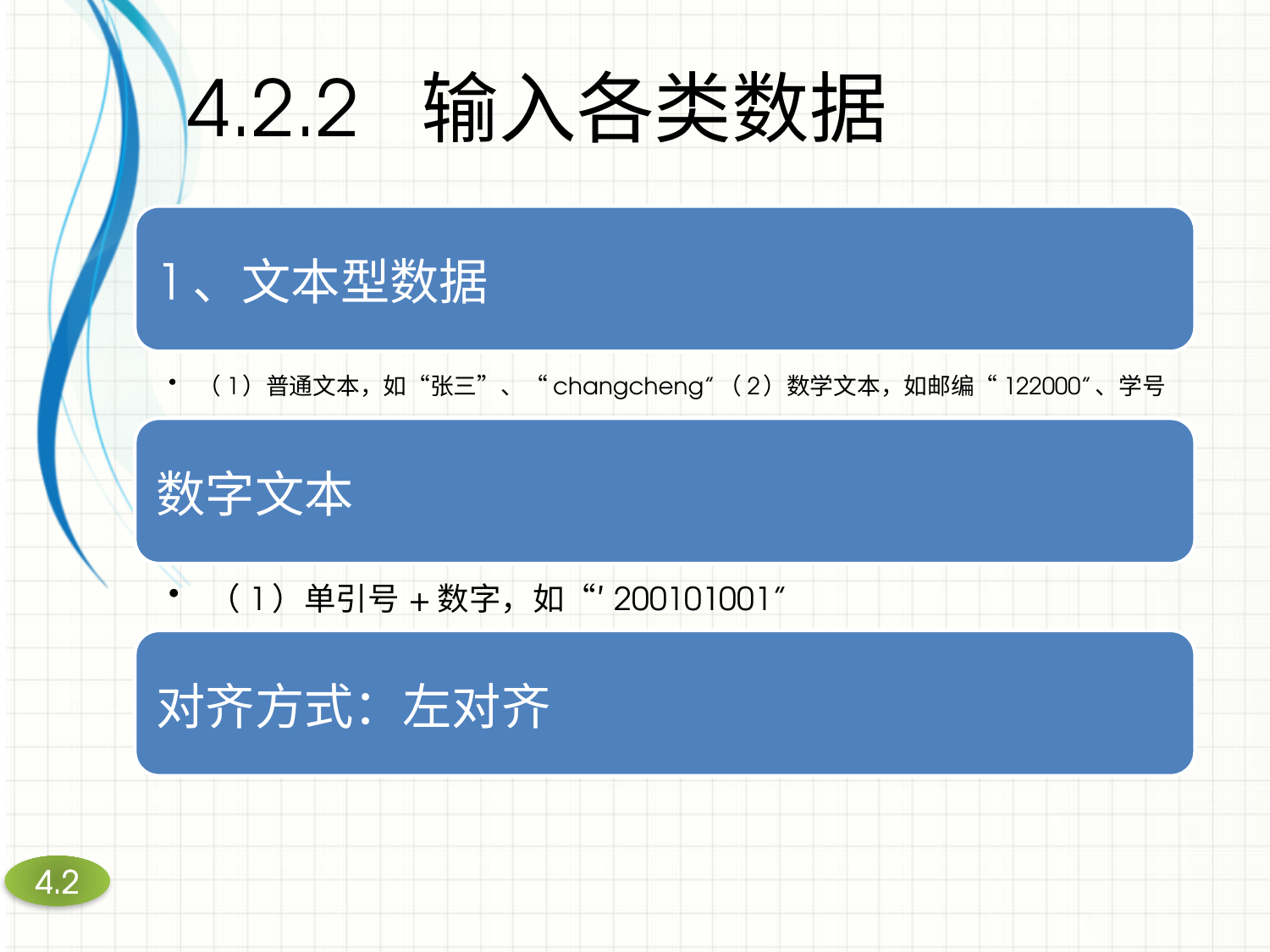

# 4.2.2  输入各类数据
1、文本型数据
（1）普通文本，如“张三”、“changcheng”（2）数学文本，如邮编“122000”、学号
（1）单引号+数字，如“′200101001”
数字文本
对齐方式：左对齐